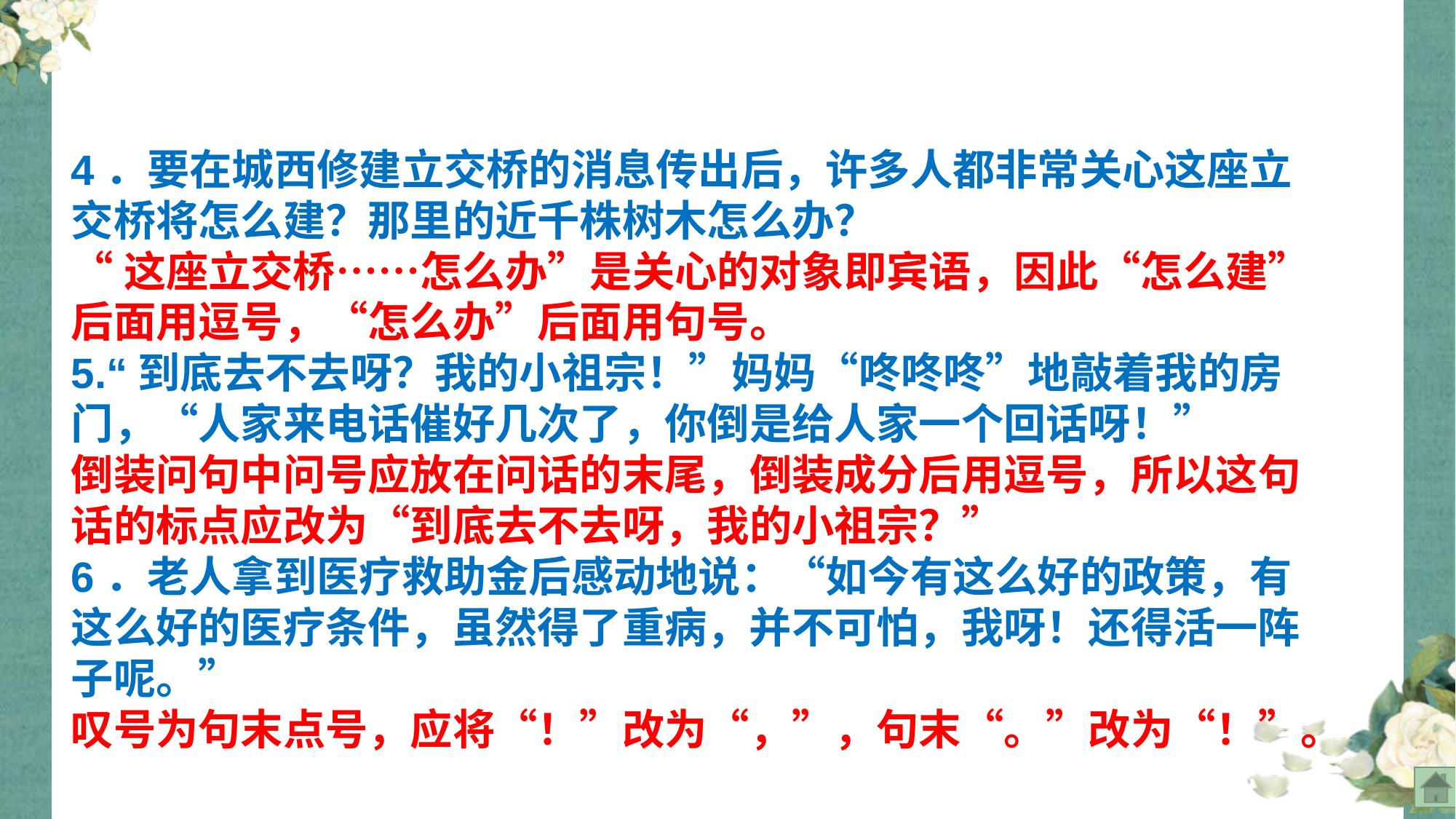

#
4．要在城西修建立交桥的消息传出后，许多人都非常关心这座立交桥将怎么建？那里的近千株树木怎么办？
“这座立交桥……怎么办”是关心的对象即宾语，因此“怎么建”后面用逗号，“怎么办”后面用句号。
5.“到底去不去呀？我的小祖宗！”妈妈“咚咚咚”地敲着我的房门，“人家来电话催好几次了，你倒是给人家一个回话呀！”
倒装问句中问号应放在问话的末尾，倒装成分后用逗号，所以这句话的标点应改为“到底去不去呀，我的小祖宗？”
6．老人拿到医疗救助金后感动地说：“如今有这么好的政策，有这么好的医疗条件，虽然得了重病，并不可怕，我呀！还得活一阵子呢。”
叹号为句末点号，应将“！”改为“，”，句末“。”改为“！”。